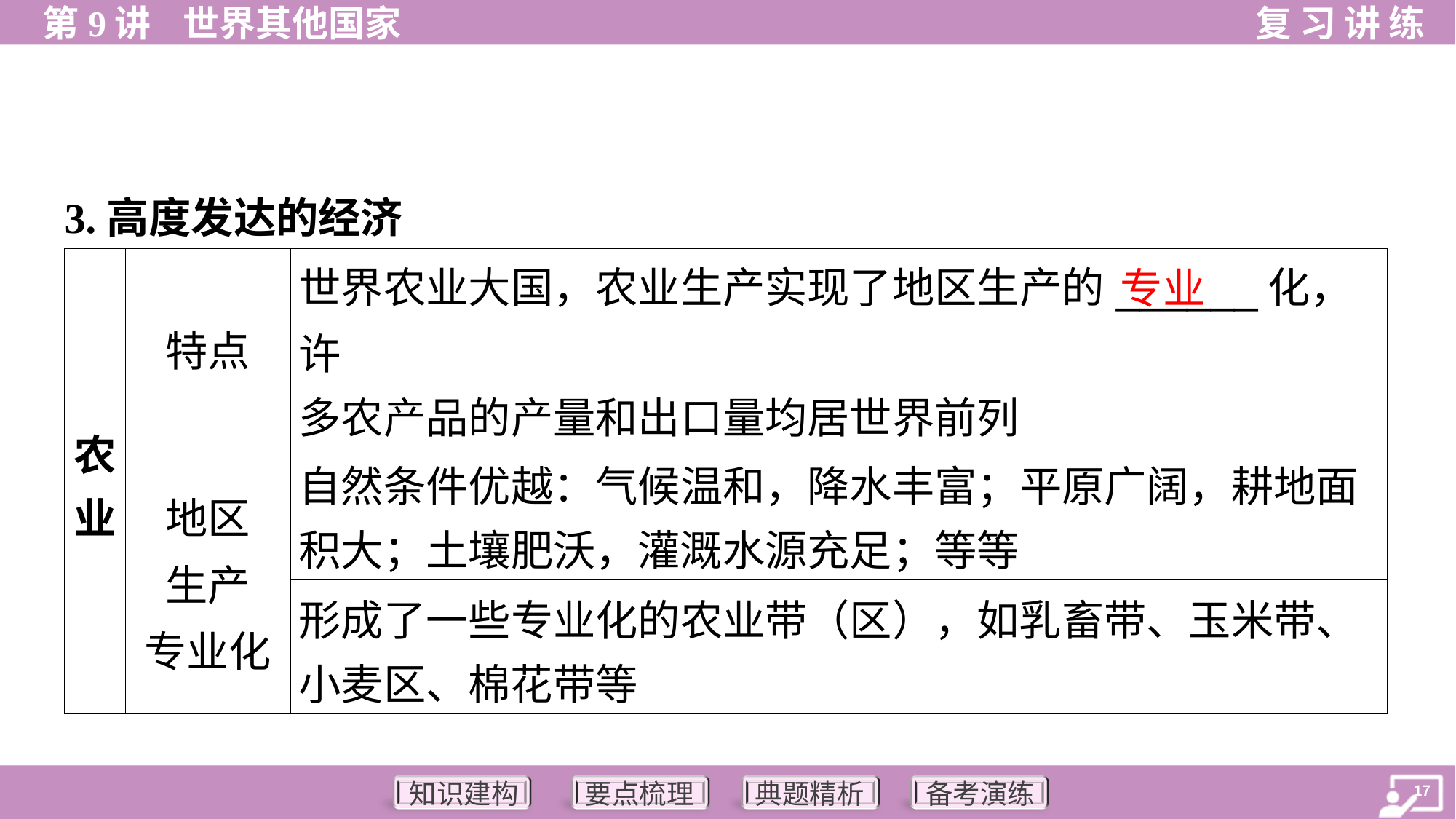

3.高度发达的经济
| 农 业 | 特点 | 世界农业大国，农业生产实现了地区生产的\_\_\_\_\_\_化，许 多农产品的产量和出口量均居世界前列 |
| --- | --- | --- |
|  | 地区 生产 专业化 | 自然条件优越：气候温和，降水丰富；平原广阔，耕地面 积大；土壤肥沃，灌溉水源充足；等等 |
|  |  | 形成了一些专业化的农业带（区），如乳畜带、玉米带、 小麦区、棉花带等 |
专业